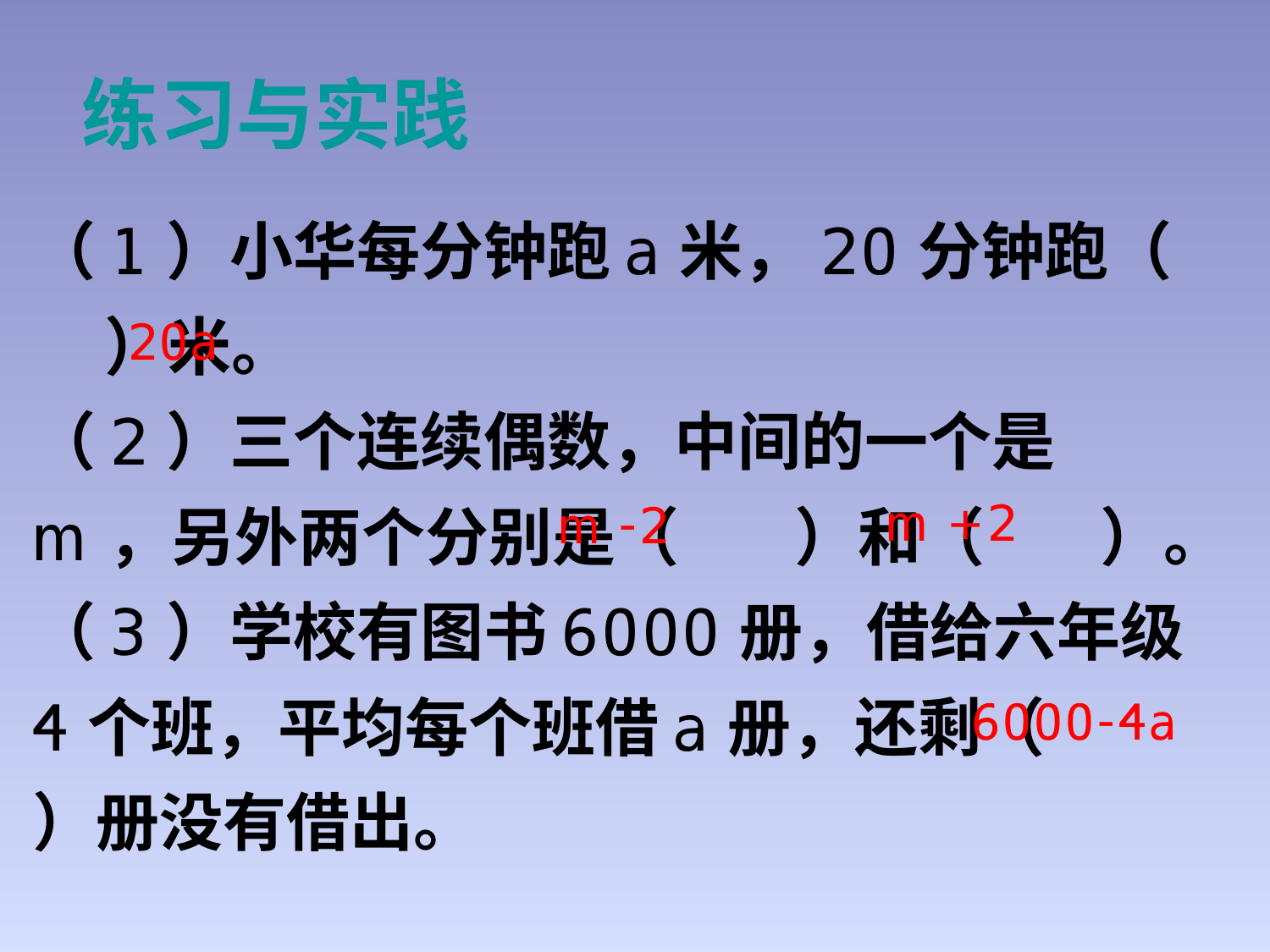

练习与实践
（1）小华每分钟跑a米，20分钟跑（        ）米。
（2）三个连续偶数，中间的一个是m，另外两个分别是（        ）和（        ）。
（3）学校有图书6000册，借给六年级4个班，平均每个班借a册，还剩（            ）册没有借出。
20a
m +2
m -2
6000-4a